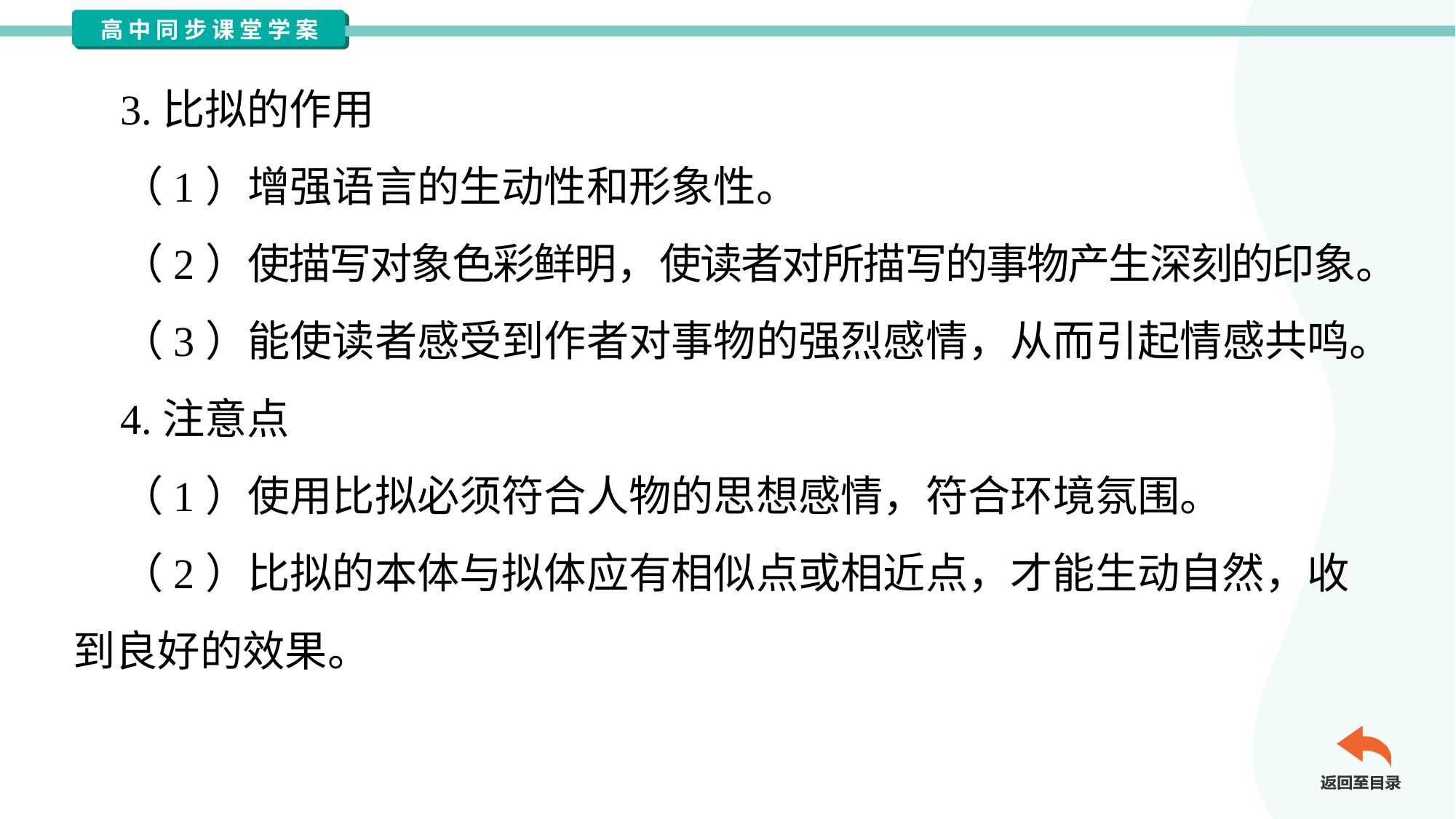

3.比拟的作用
    （1）增强语言的生动性和形象性。
    （2）使描写对象色彩鲜明，使读者对所描写的事物产生深刻的印象。
    （3）能使读者感受到作者对事物的强烈感情，从而引起情感共鸣。
    4.注意点
    （1）使用比拟必须符合人物的思想感情，符合环境氛围。
    （2）比拟的本体与拟体应有相似点或相近点，才能生动自然，收
到良好的效果。